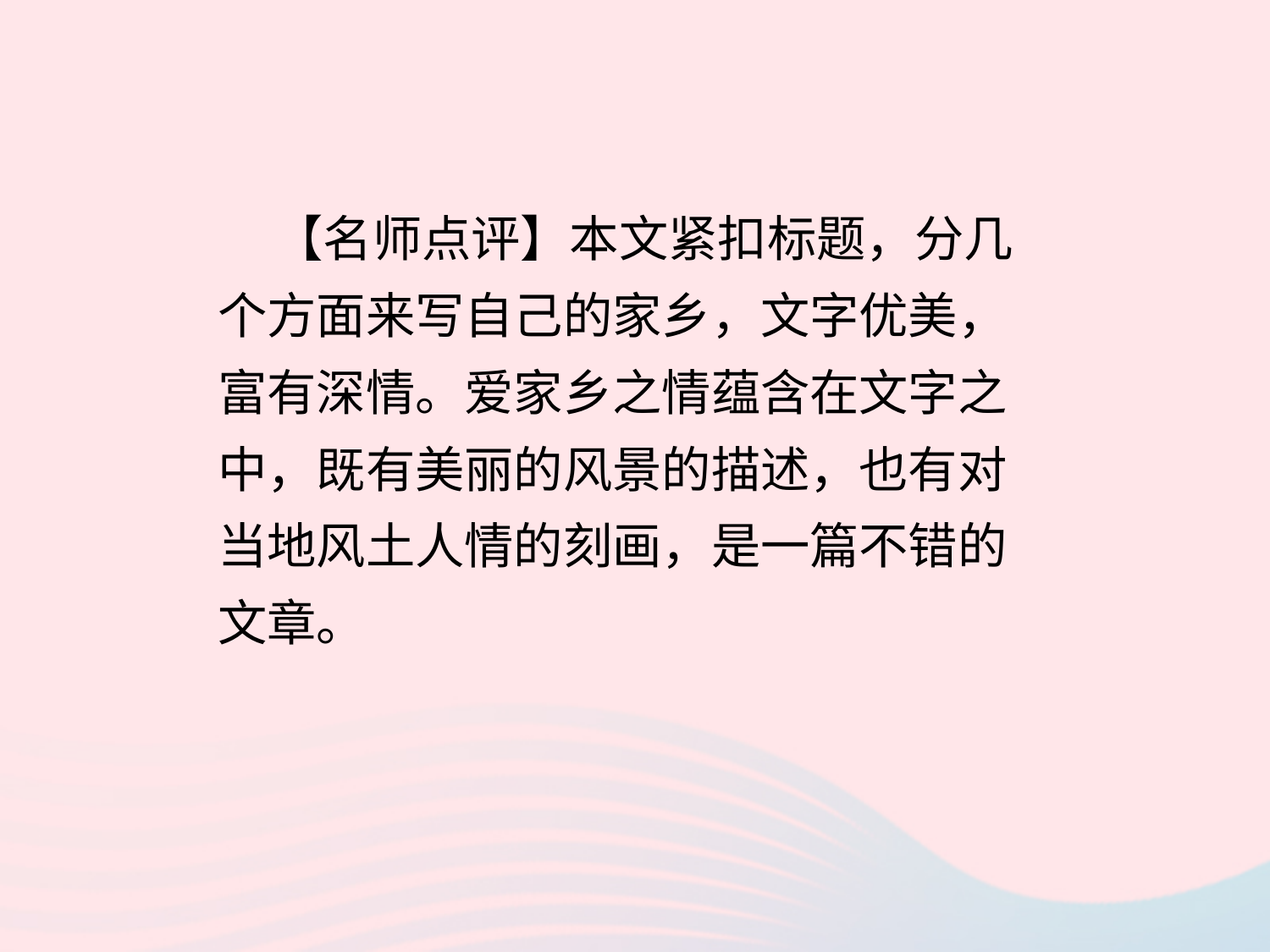

【名师点评】本文紧扣标题，分几个方面来写自己的家乡，文字优美，富有深情。爱家乡之情蕴含在文字之中，既有美丽的风景的描述，也有对当地风土人情的刻画，是一篇不错的文章。